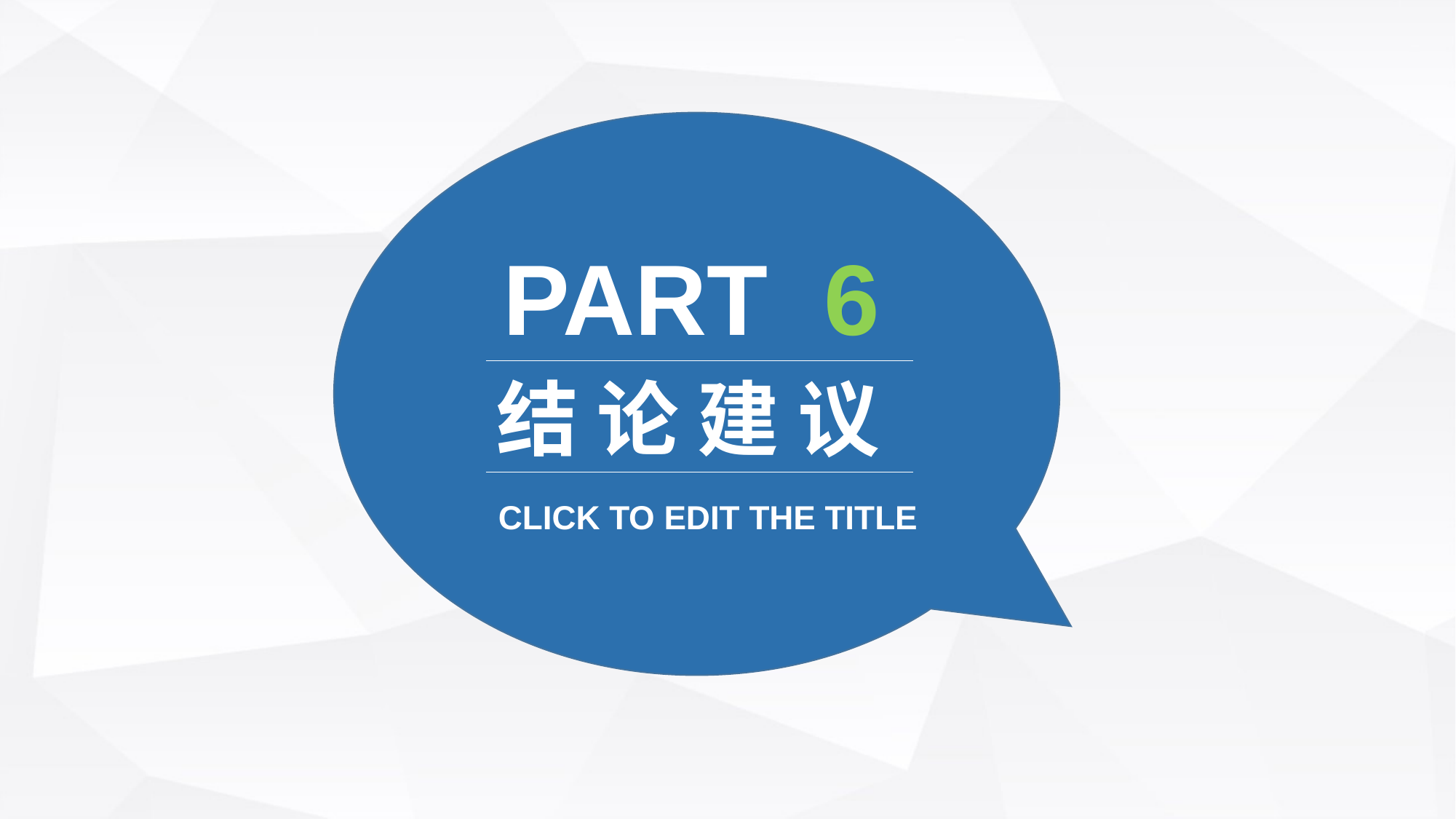

PART  6
结 论 建 议
CLICK TO EDIT THE TITLE